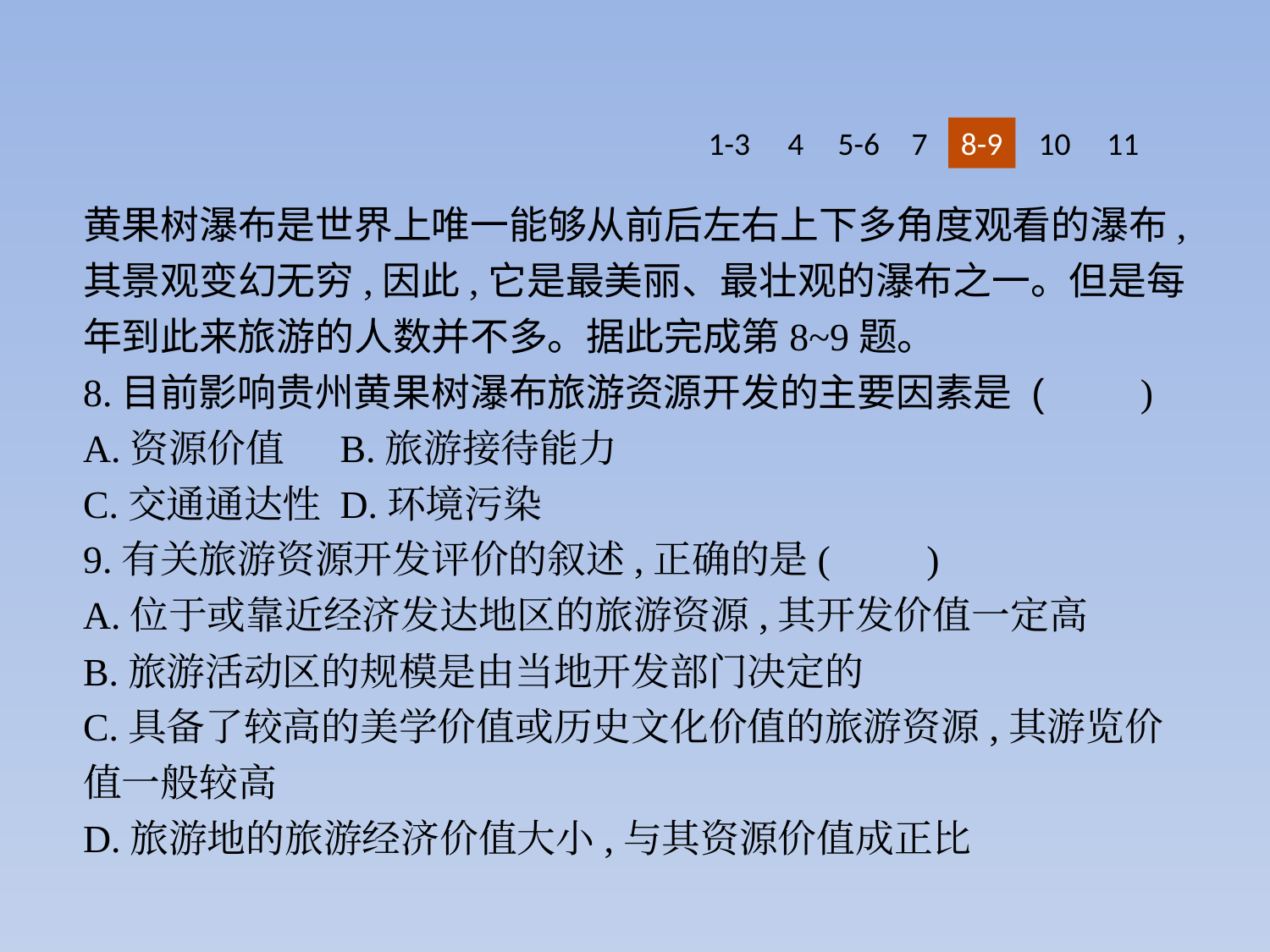

1-3
4
5-6
7
8-9
10
11
黄果树瀑布是世界上唯一能够从前后左右上下多角度观看的瀑布,其景观变幻无穷,因此,它是最美丽、最壮观的瀑布之一。但是每年到此来旅游的人数并不多。据此完成第8~9题。
8.目前影响贵州黄果树瀑布旅游资源开发的主要因素是 (　　)
A.资源价值	B.旅游接待能力
C.交通通达性	D.环境污染
9.有关旅游资源开发评价的叙述,正确的是(　　)
A.位于或靠近经济发达地区的旅游资源,其开发价值一定高
B.旅游活动区的规模是由当地开发部门决定的
C.具备了较高的美学价值或历史文化价值的旅游资源,其游览价值一般较高
D.旅游地的旅游经济价值大小,与其资源价值成正比